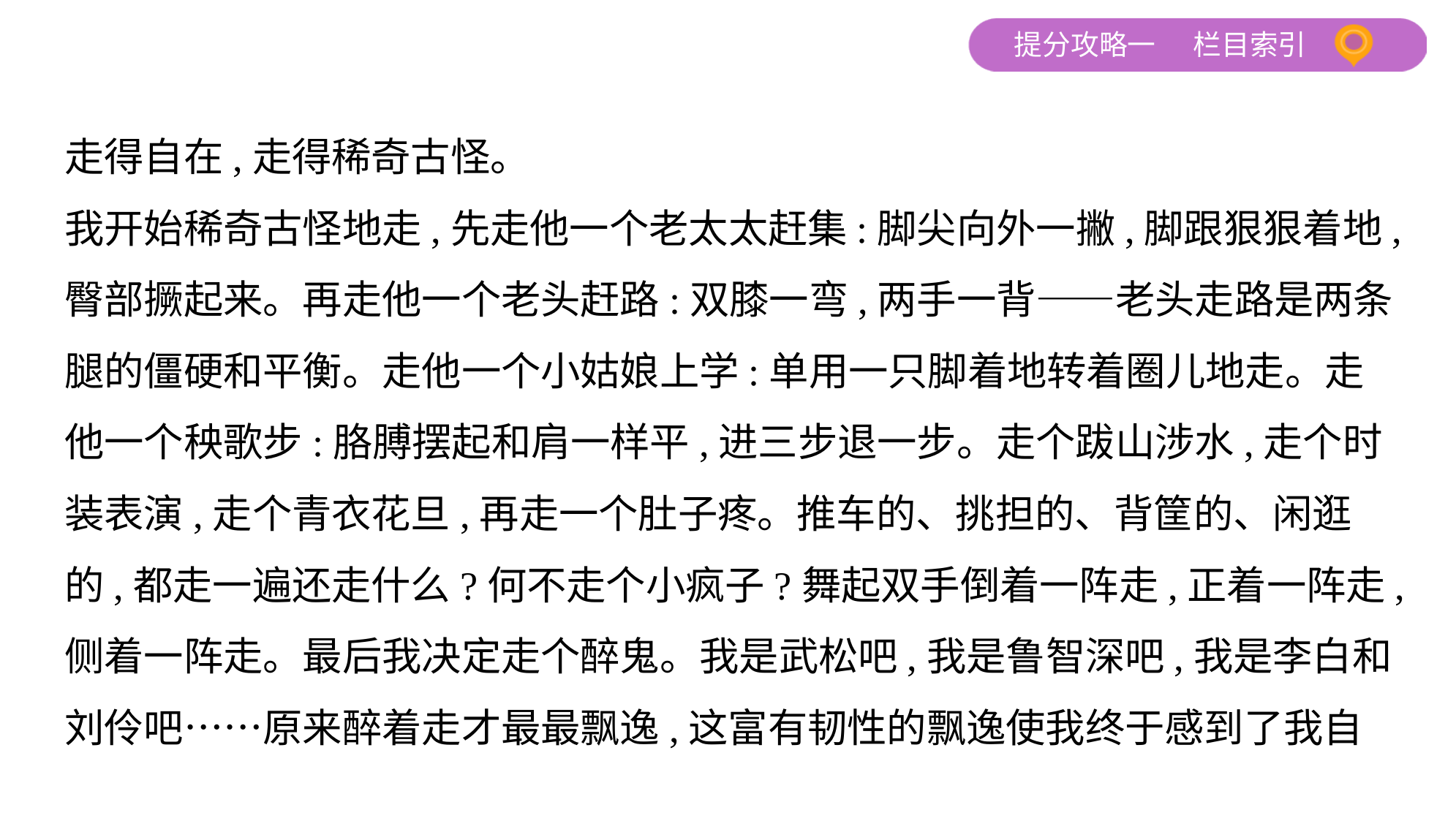

走得自在,走得稀奇古怪。
我开始稀奇古怪地走,先走他一个老太太赶集:脚尖向外一撇,脚跟狠狠着地,
臀部撅起来。再走他一个老头赶路:双膝一弯,两手一背——老头走路是两条
腿的僵硬和平衡。走他一个小姑娘上学:单用一只脚着地转着圈儿地走。走
他一个秧歌步:胳膊摆起和肩一样平,进三步退一步。走个跋山涉水,走个时
装表演,走个青衣花旦,再走一个肚子疼。推车的、挑担的、背筐的、闲逛
的,都走一遍还走什么?何不走个小疯子?舞起双手倒着一阵走,正着一阵走,
侧着一阵走。最后我决定走个醉鬼。我是武松吧,我是鲁智深吧,我是李白和
刘伶吧……原来醉着走才最最飘逸,这富有韧性的飘逸使我终于感到了我自